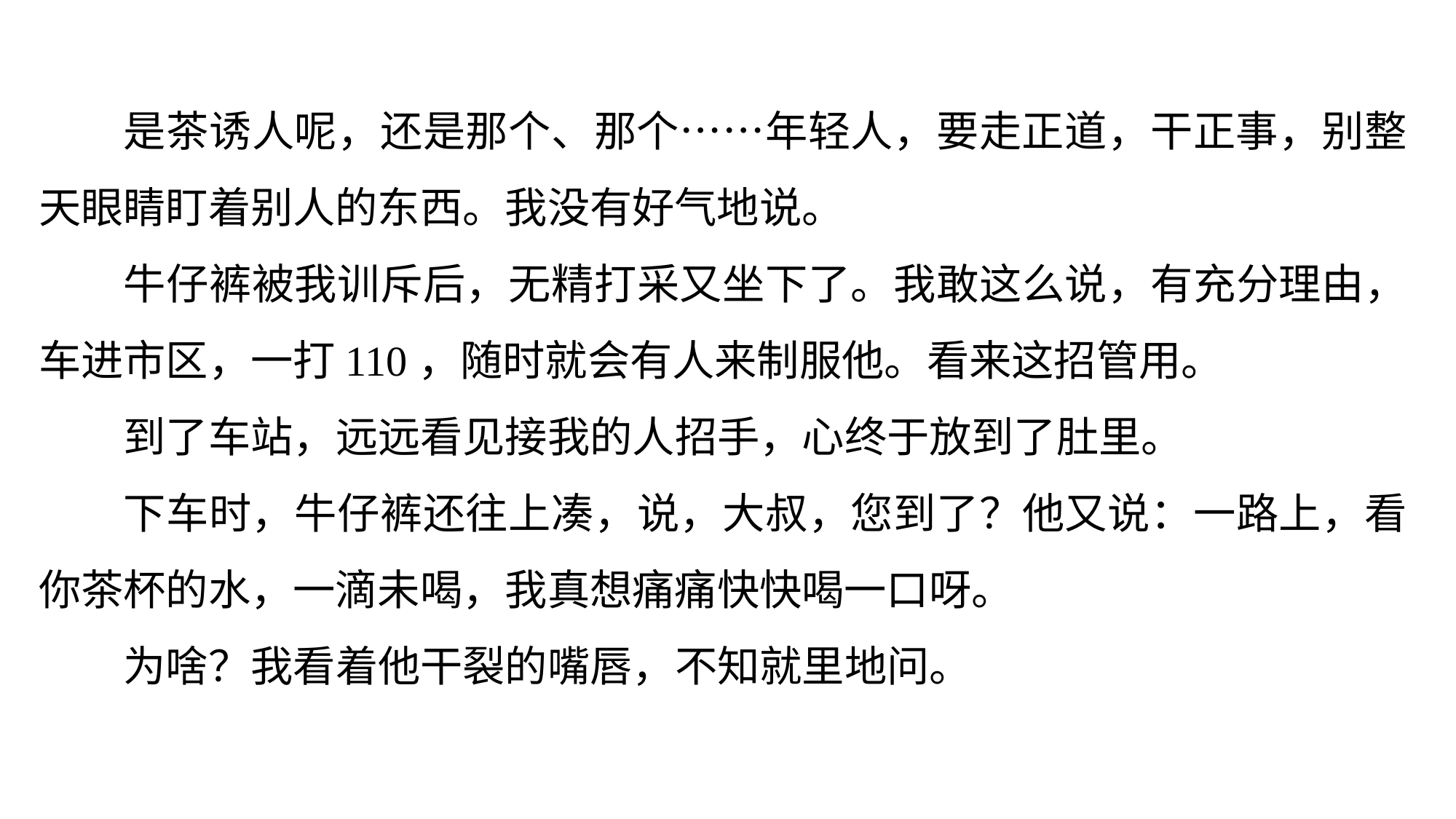

是茶诱人呢，还是那个、那个……年轻人，要走正道，干正事，别整天眼睛盯着别人的东西。我没有好气地说。
牛仔裤被我训斥后，无精打采又坐下了。我敢这么说，有充分理由，车进市区，一打110，随时就会有人来制服他。看来这招管用。
到了车站，远远看见接我的人招手，心终于放到了肚里。
下车时，牛仔裤还往上凑，说，大叔，您到了？他又说：一路上，看你茶杯的水，一滴未喝，我真想痛痛快快喝一口呀。
为啥？我看着他干裂的嘴唇，不知就里地问。